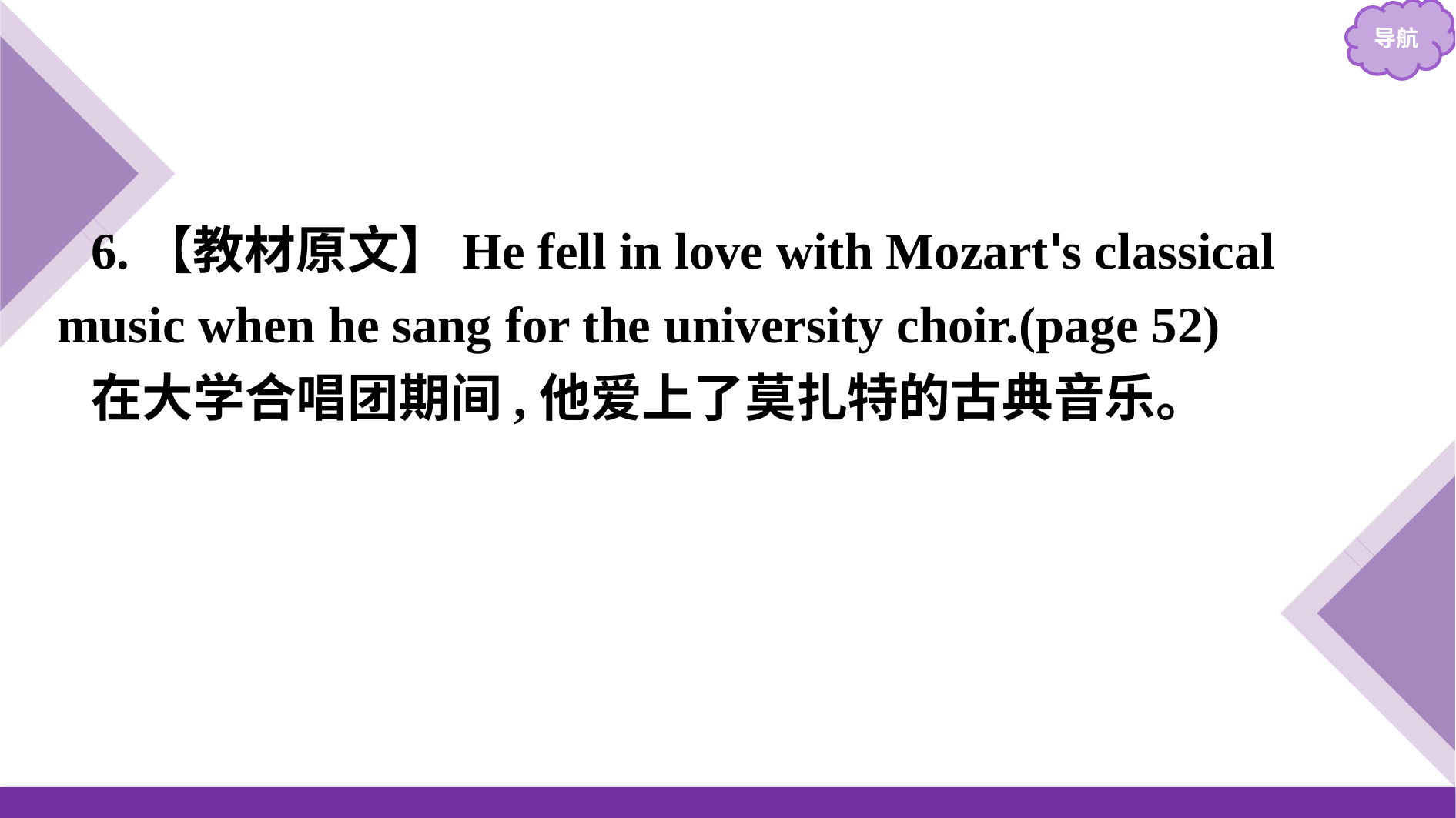

6.【教材原文】He fell in love with Mozart's classical music when he sang for the university choir.(page 52)
在大学合唱团期间,他爱上了莫扎特的古典音乐。